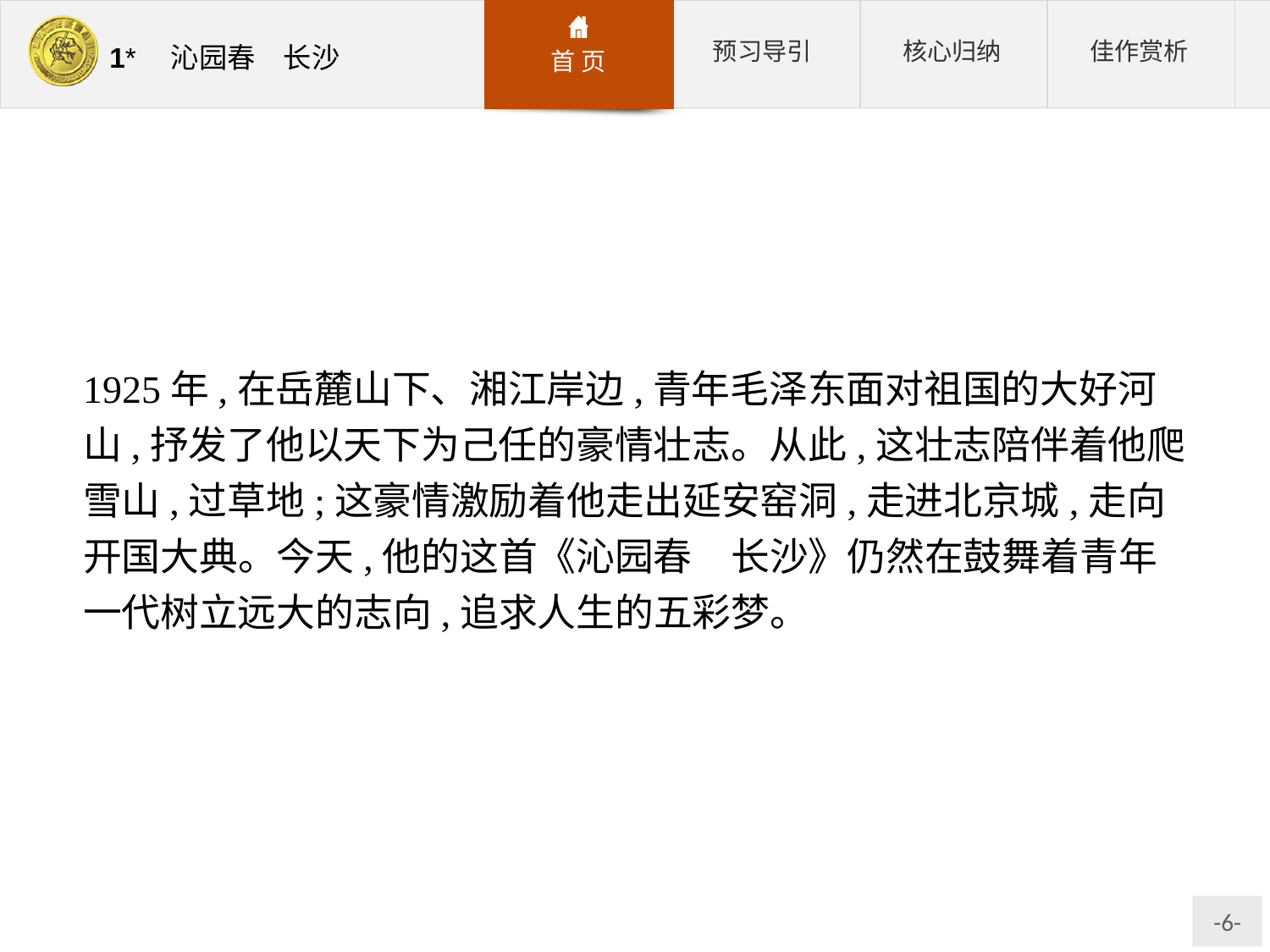

1925年,在岳麓山下、湘江岸边,青年毛泽东面对祖国的大好河山,抒发了他以天下为己任的豪情壮志。从此,这壮志陪伴着他爬雪山,过草地;这豪情激励着他走出延安窑洞,走进北京城,走向开国大典。今天,他的这首《沁园春　长沙》仍然在鼓舞着青年一代树立远大的志向,追求人生的五彩梦。